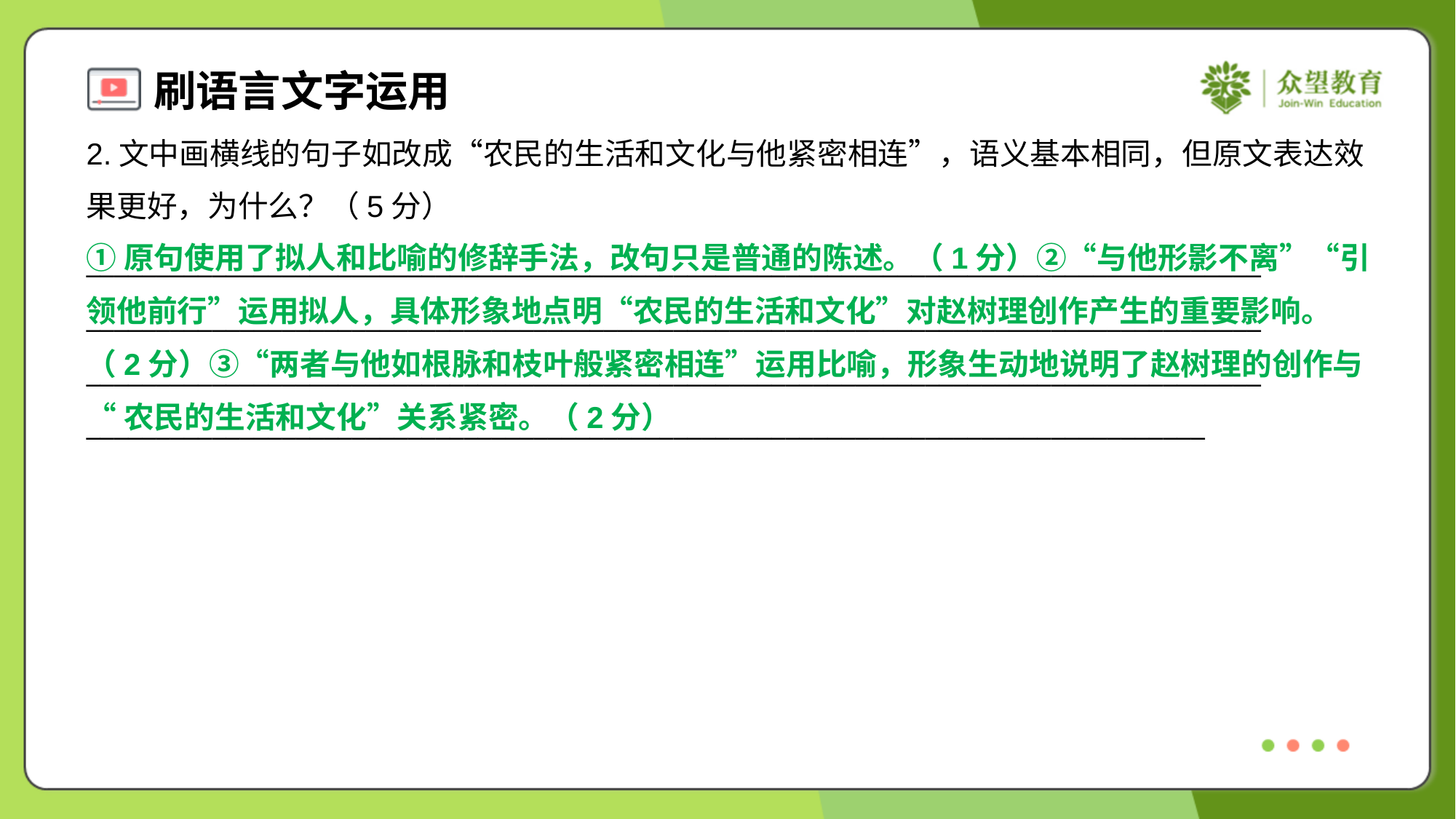

2.文中画横线的句子如改成“农民的生活和文化与他紧密相连”，语义基本相同，但原文表达效
果更好，为什么？（5分）
①原句使用了拟人和比喻的修辞手法，改句只是普通的陈述。（1分）②“与他形影不离”“引
领他前行”运用拟人，具体形象地点明“农民的生活和文化”对赵树理创作产生的重要影响。
（2分）③“两者与他如根脉和枝叶般紧密相连”运用比喻，形象生动地说明了赵树理的创作与
“农民的生活和文化”关系紧密。（2分）
____________________________________________________________________________________
____________________________________________________________________________________
____________________________________________________________________________________
________________________________________________________________________________